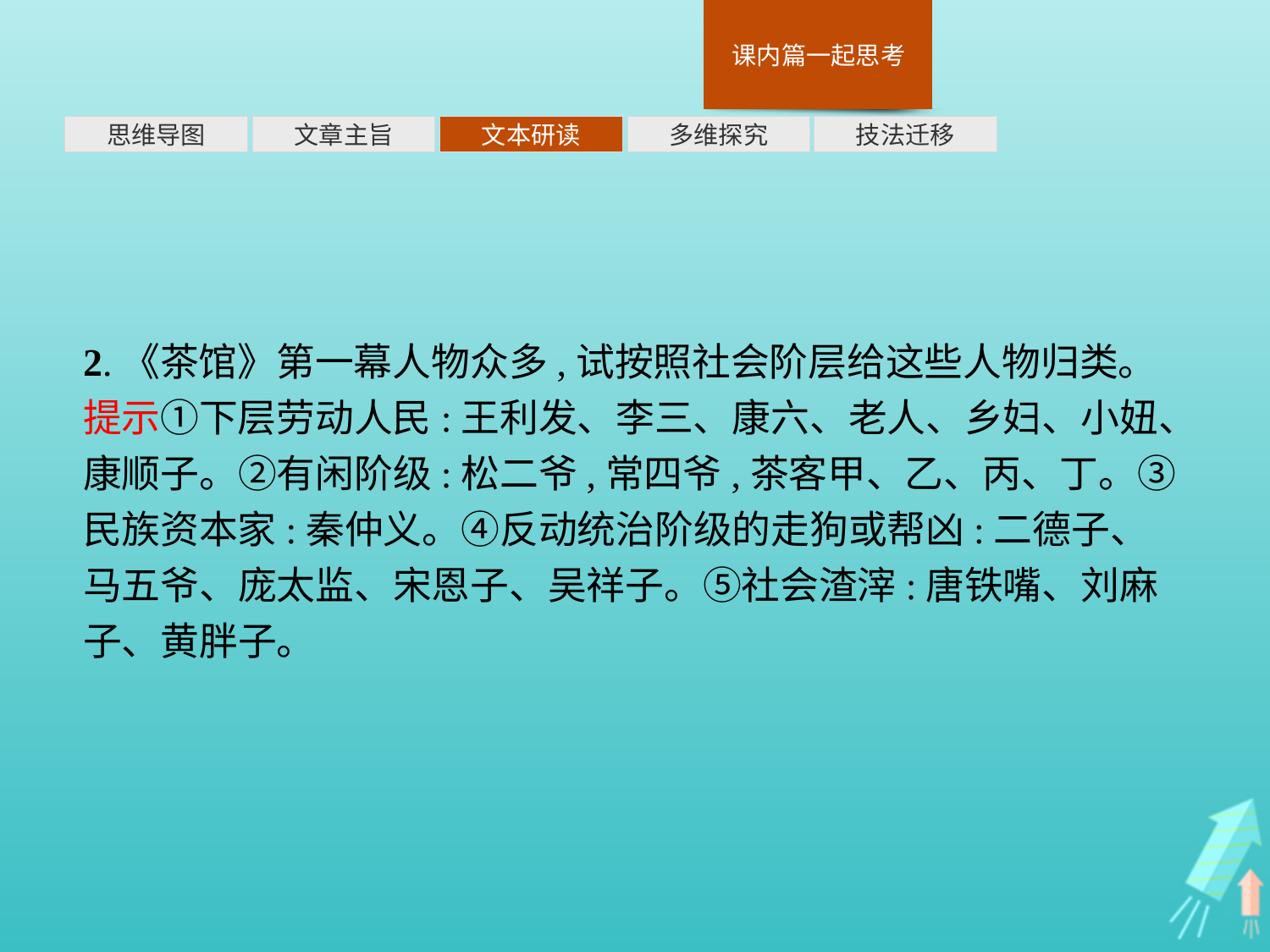

多维探究
思维导图
文章主旨
文本研读
技法迁移
2.《茶馆》第一幕人物众多,试按照社会阶层给这些人物归类。
提示①下层劳动人民:王利发、李三、康六、老人、乡妇、小妞、康顺子。②有闲阶级:松二爷,常四爷,茶客甲、乙、丙、丁。③民族资本家:秦仲义。④反动统治阶级的走狗或帮凶:二德子、马五爷、庞太监、宋恩子、吴祥子。⑤社会渣滓:唐铁嘴、刘麻子、黄胖子。